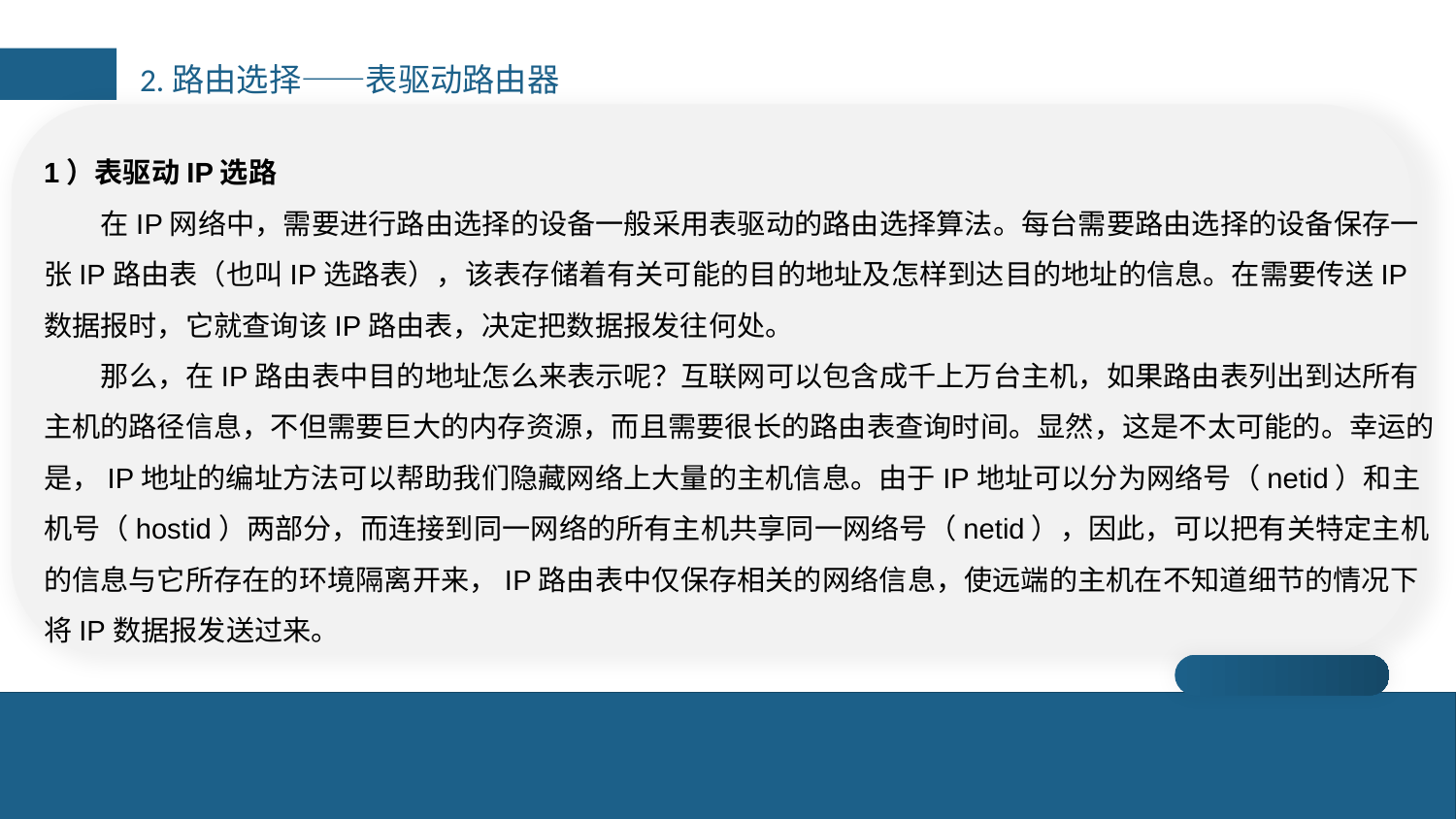

2.路由选择——表驱动路由器

1）表驱动IP选路
        在IP网络中，需要进行路由选择的设备一般采用表驱动的路由选择算法。每台需要路由选择的设备保存一张IP路由表（也叫IP选路表），该表存储着有关可能的目的地址及怎样到达目的地址的信息。在需要传送IP数据报时，它就查询该IP路由表，决定把数据报发往何处。
        那么，在IP路由表中目的地址怎么来表示呢？互联网可以包含成千上万台主机，如果路由表列出到达所有主机的路径信息，不但需要巨大的内存资源，而且需要很长的路由表查询时间。显然，这是不太可能的。幸运的是，IP地址的编址方法可以帮助我们隐藏网络上大量的主机信息。由于IP地址可以分为网络号（netid）和主机号（hostid）两部分，而连接到同一网络的所有主机共享同一网络号（netid），因此，可以把有关特定主机的信息与它所存在的环境隔离开来，IP路由表中仅保存相关的网络信息，使远端的主机在不知道细节的情况下将IP数据报发送过来。